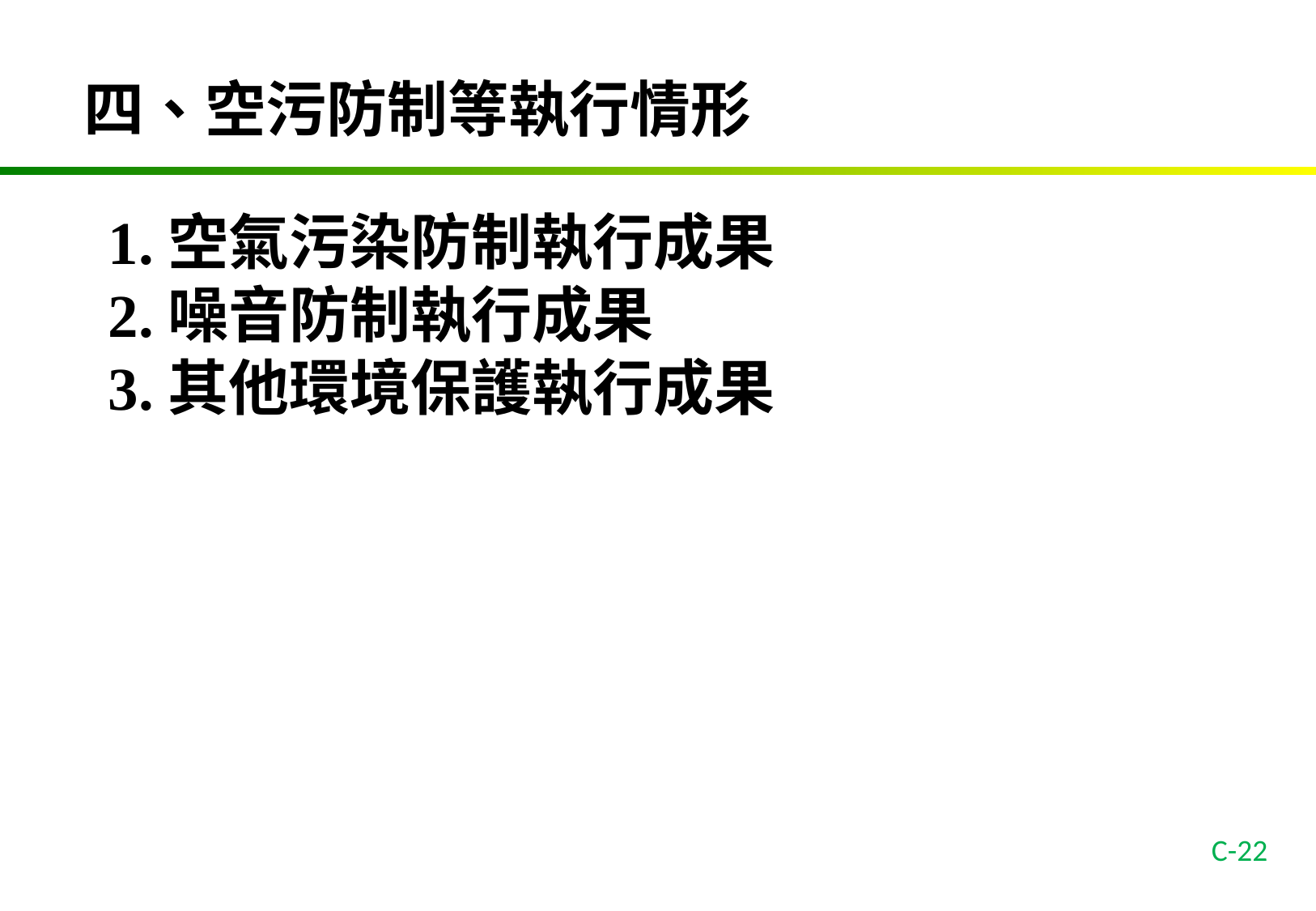

四、空污防制等執行情形

1.空氣污染防制執行成果
2.噪音防制執行成果
3.其他環境保護執行成果

C-22